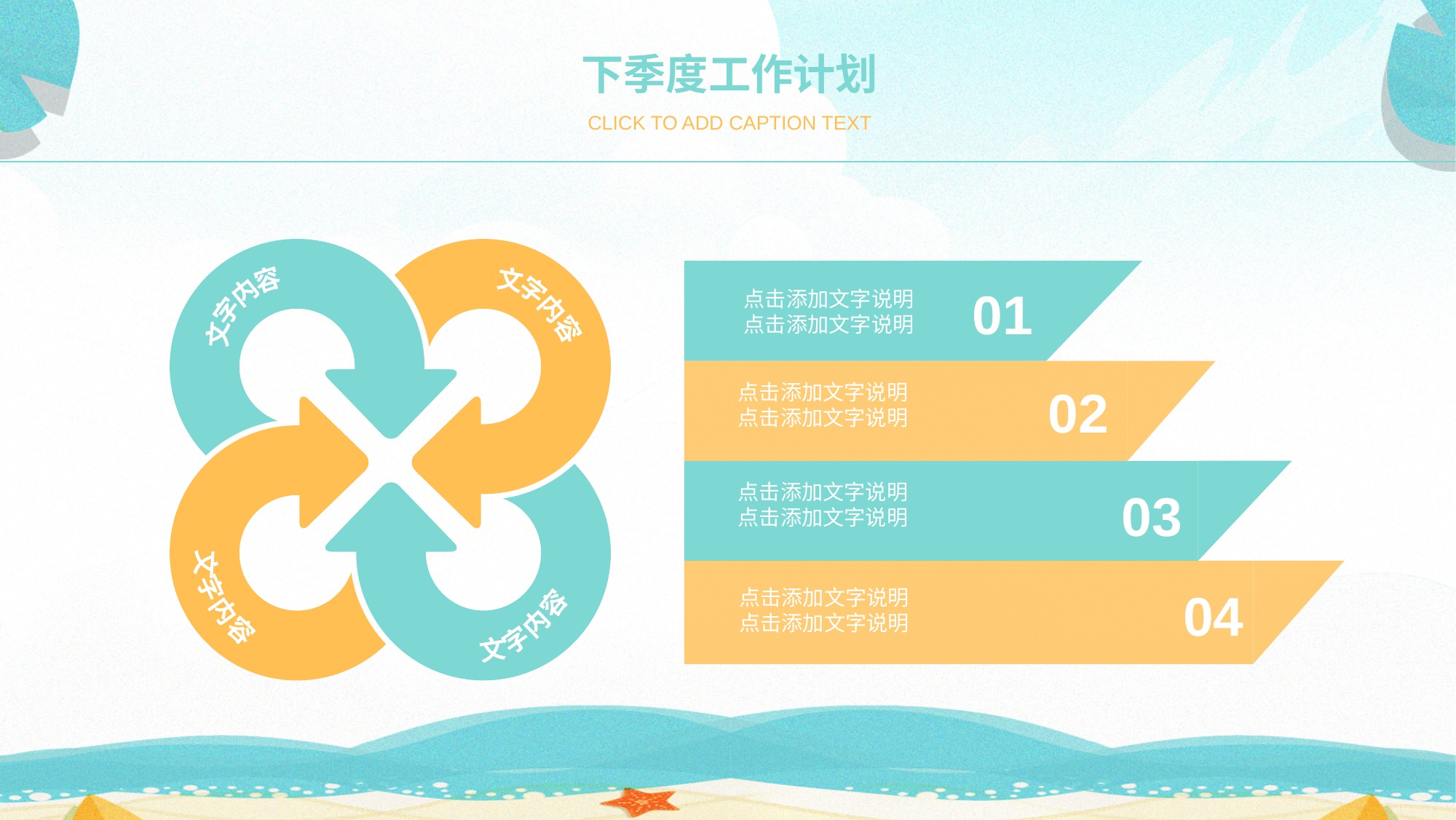

下季度工作计划
CLICK TO ADD CAPTION TEXT

文字内容
文字内容

文字内容
文字内容

01
点击添加文字说明
点击添加文字说明

02
点击添加文字说明
点击添加文字说明

点击添加文字说明
点击添加文字说明
03

04
点击添加文字说明
点击添加文字说明